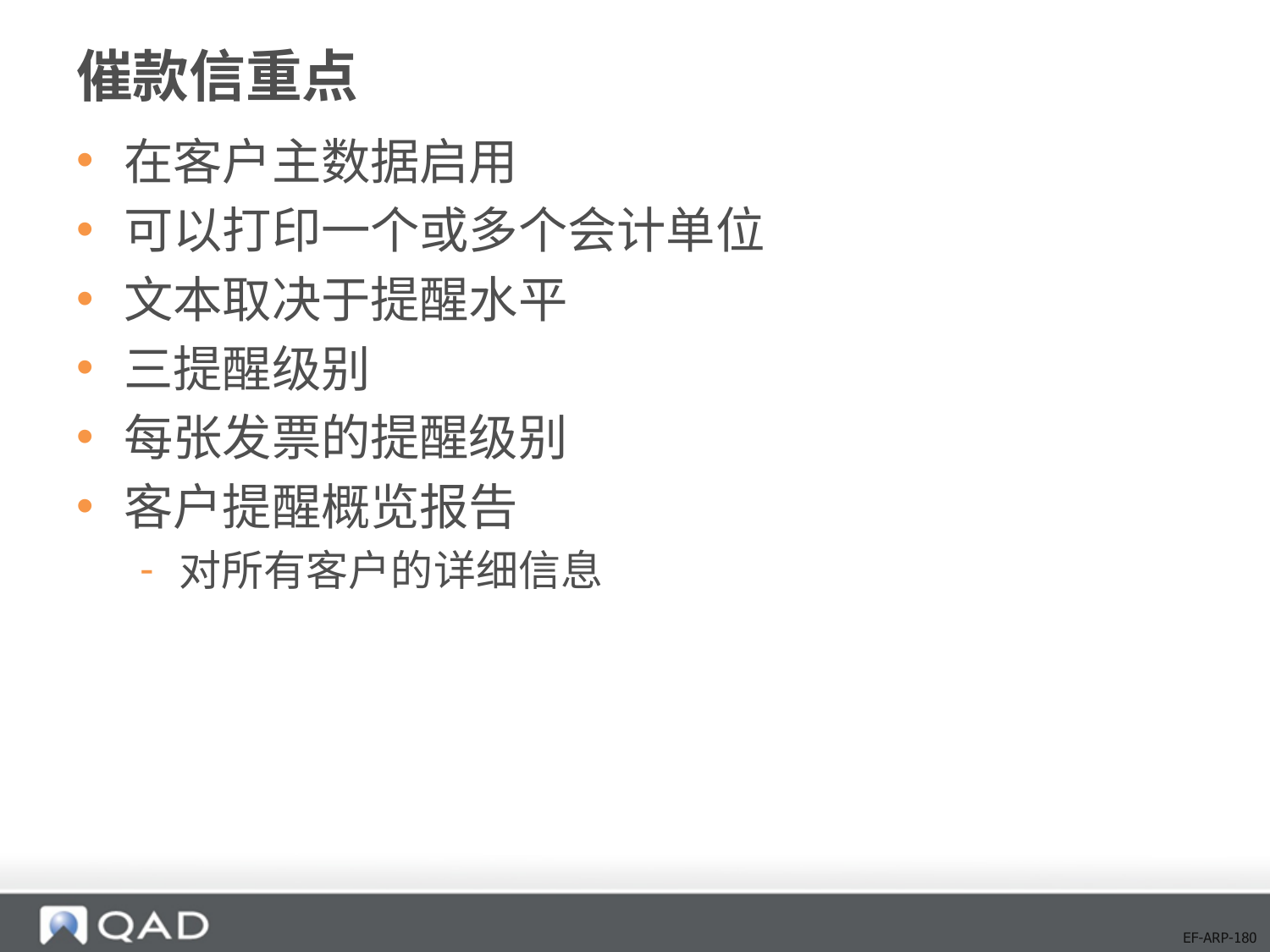

# 催款信重点
在客户主数据启用
可以打印一个或多个会计单位
文本取决于提醒水平
三提醒级别
每张发票的提醒级别
客户提醒概览报告
对所有客户的详细信息

EF-ARP-180